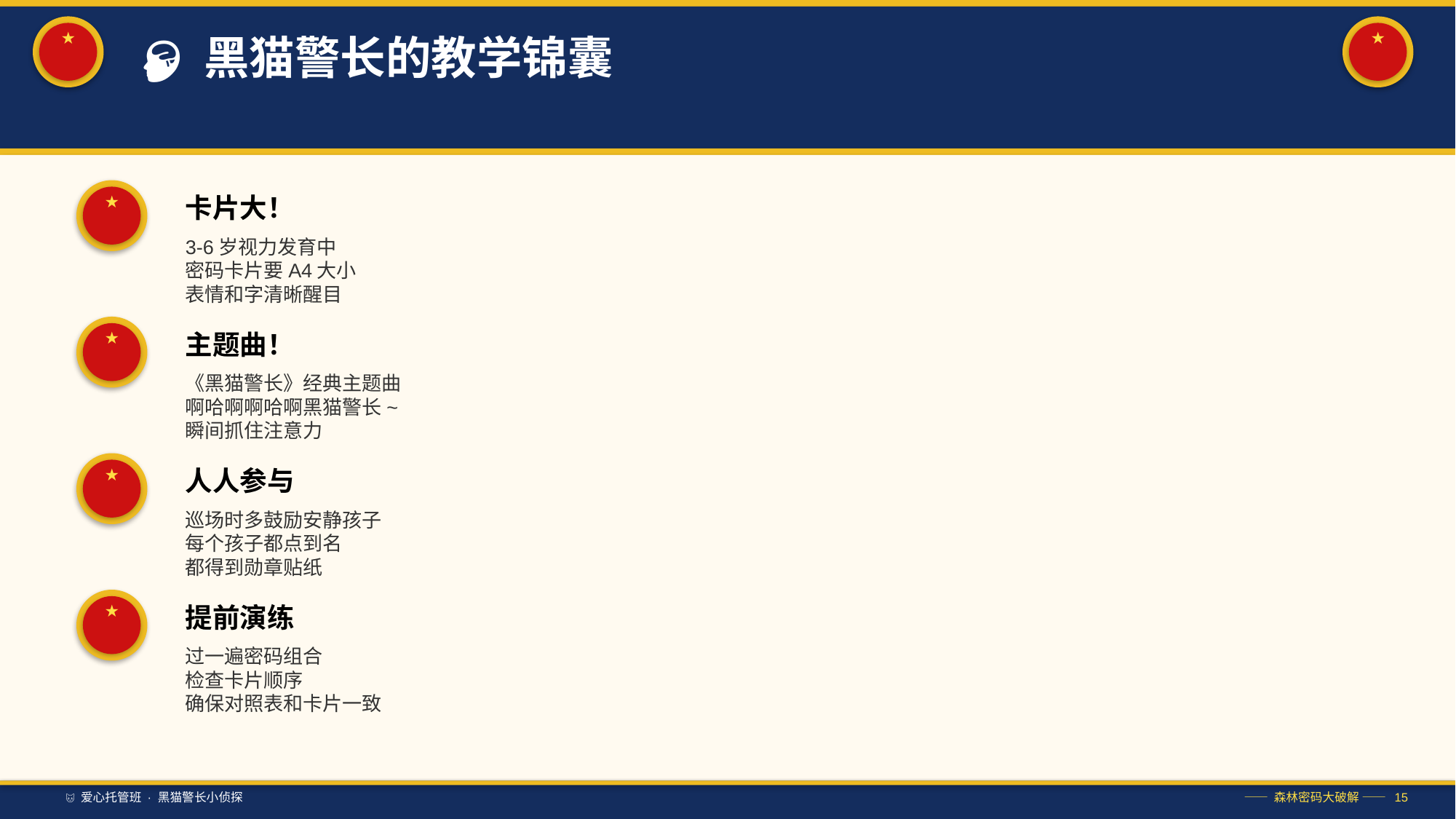

★
★

🧠 黑猫警长的教学锦囊

★
卡片大！

3-6岁视力发育中
密码卡片要A4大小
表情和字清晰醒目

★
主题曲！

《黑猫警长》经典主题曲
啊哈啊啊哈啊黑猫警长~
瞬间抓住注意力

★
人人参与

巡场时多鼓励安静孩子
每个孩子都点到名
都得到勋章贴纸

★
提前演练

过一遍密码组合
检查卡片顺序
确保对照表和卡片一致

🐱 爱心托管班 · 黑猫警长小侦探
—— 森林密码大破解 ——  15